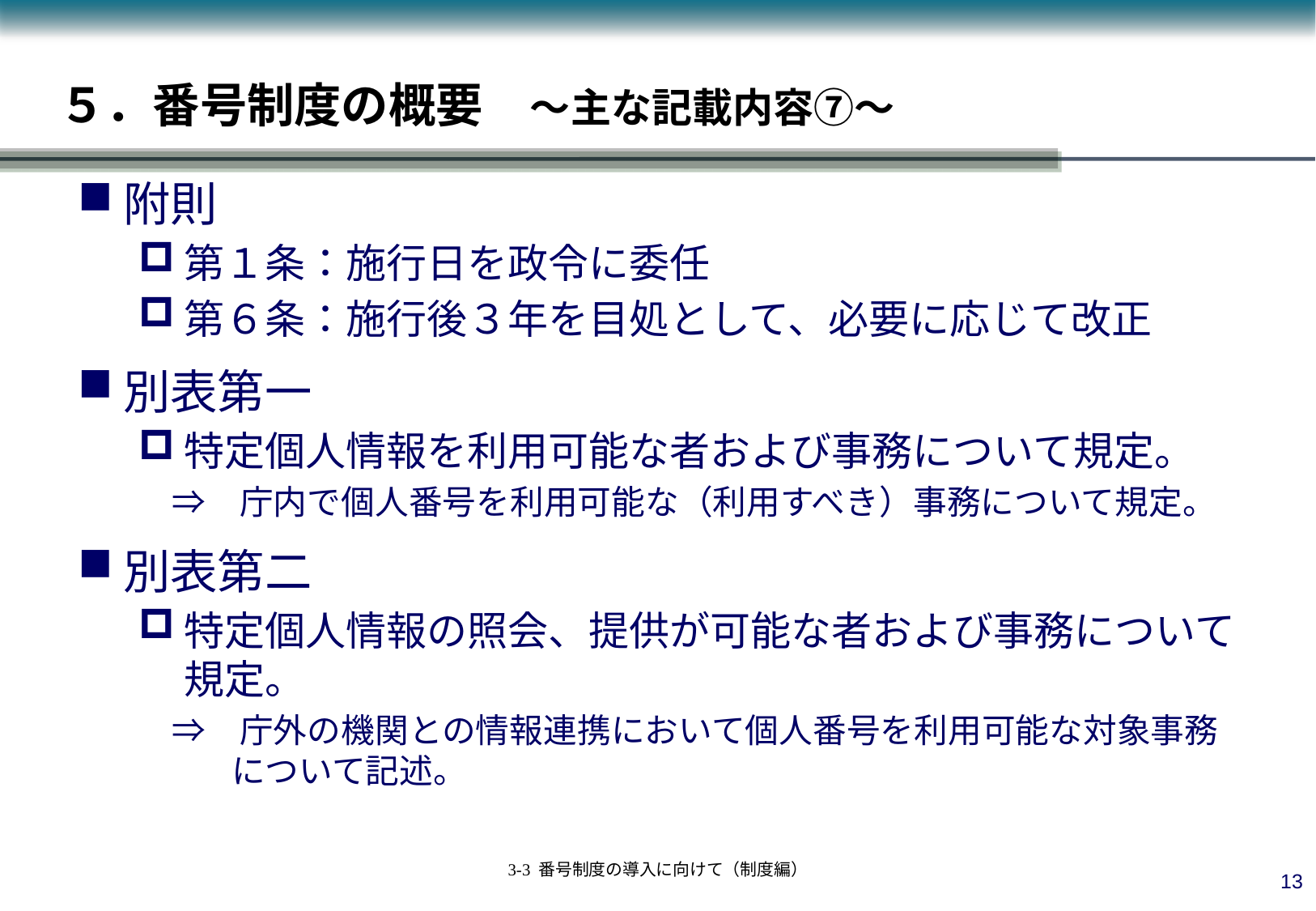

# ５．番号制度の概要　～主な記載内容⑦～
附則
第１条：施行日を政令に委任
第６条：施行後３年を目処として、必要に応じて改正
別表第一
特定個人情報を利用可能な者および事務について規定。
　⇒　庁内で個人番号を利用可能な（利用すべき）事務について規定。
別表第二
特定個人情報の照会、提供が可能な者および事務について規定。
　⇒　庁外の機関との情報連携において個人番号を利用可能な対象事務について記述。

13
3-3 番号制度の導入に向けて（制度編）